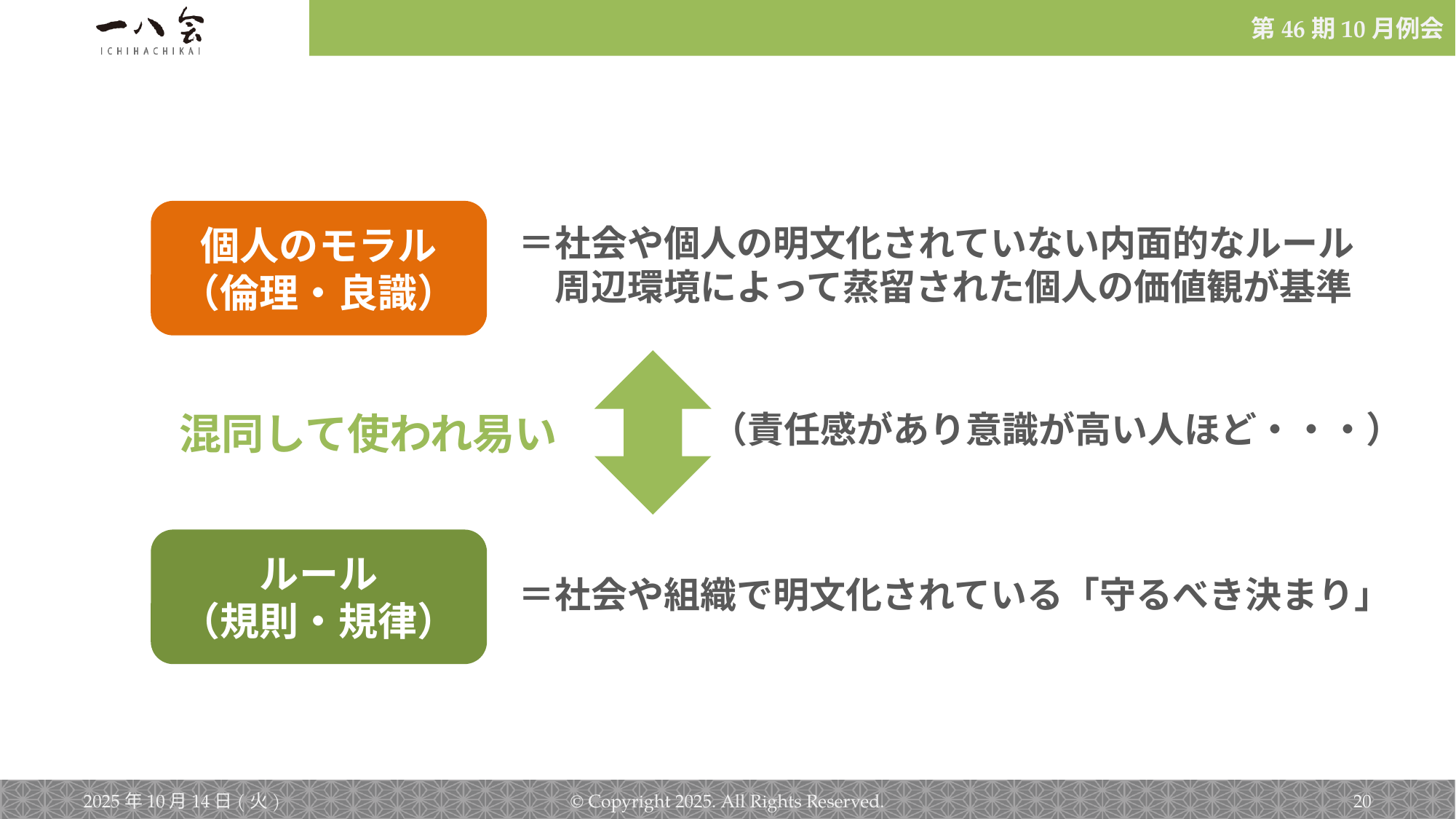

個人のモラル
（倫理・良識）
＝社会や個人の明文化されていない内面的なルール
　周辺環境によって蒸留された個人の価値観が基準

混同して使われ易い
（責任感があり意識が高い人ほど・・・）
ルール
（規則・規律）
＝社会や組織で明文化されている「守るべき決まり」
2025年10月14日(火)
© Copyright 2025. All Rights Reserved.
20